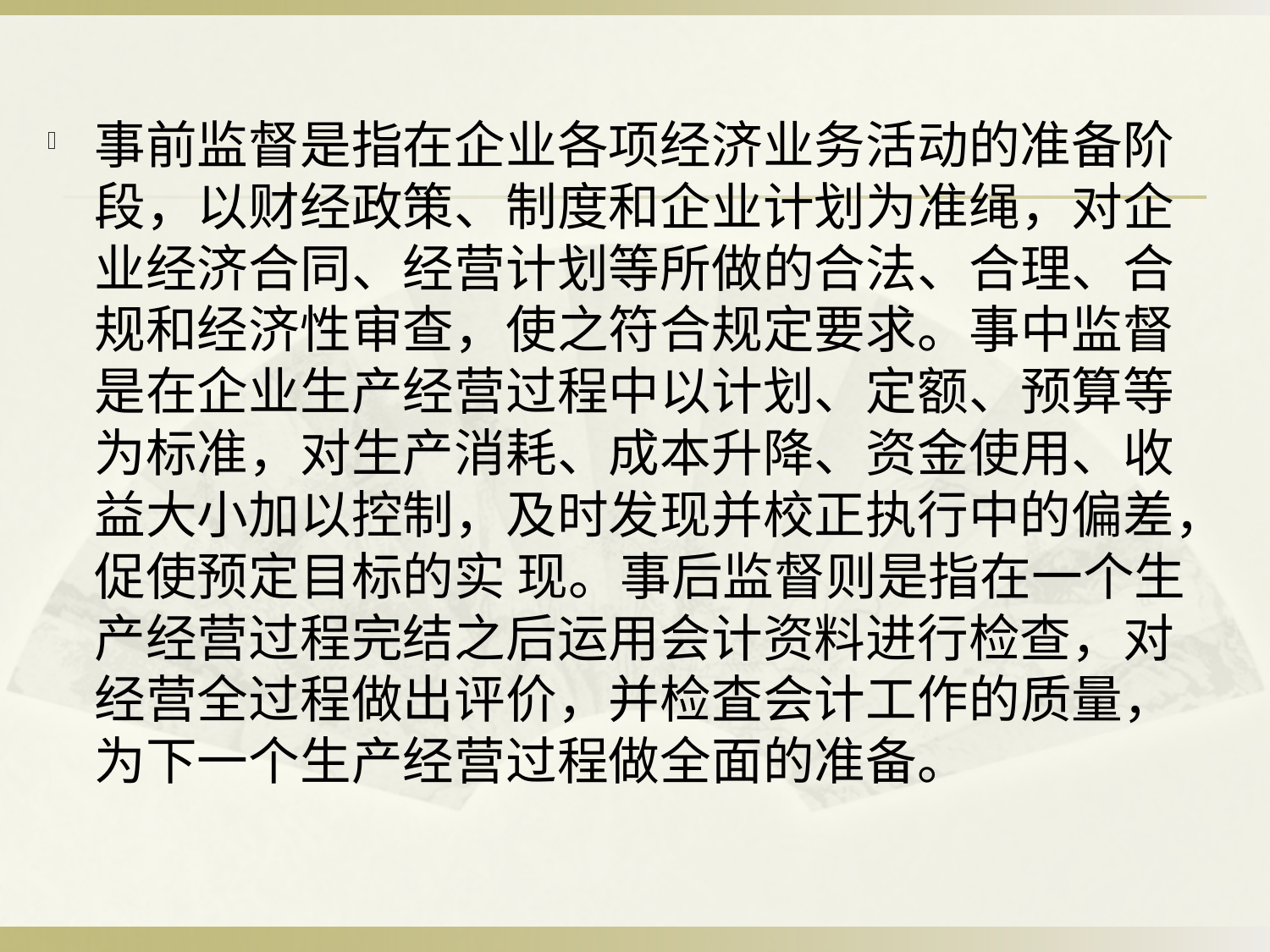

事前监督是指在企业各项经济业务活动的准备阶段，以财经政策、制度和企业计划为准绳，对企业经济合同、经营计划等所做的合法、合理、合规和经济性审查，使之符合规定要求。事中监督是在企业生产经营过程中以计划、定额、预算等为标准，对生产消耗、成本升降、资金使用、收益大小加以控制，及时发现并校正执行中的偏差，促使预定目标的实 现。事后监督则是指在一个生产经营过程完结之后运用会计资料进行检查，对经营全过程做出评价，并检査会计工作的质量，为下一个生产经营过程做全面的准备。